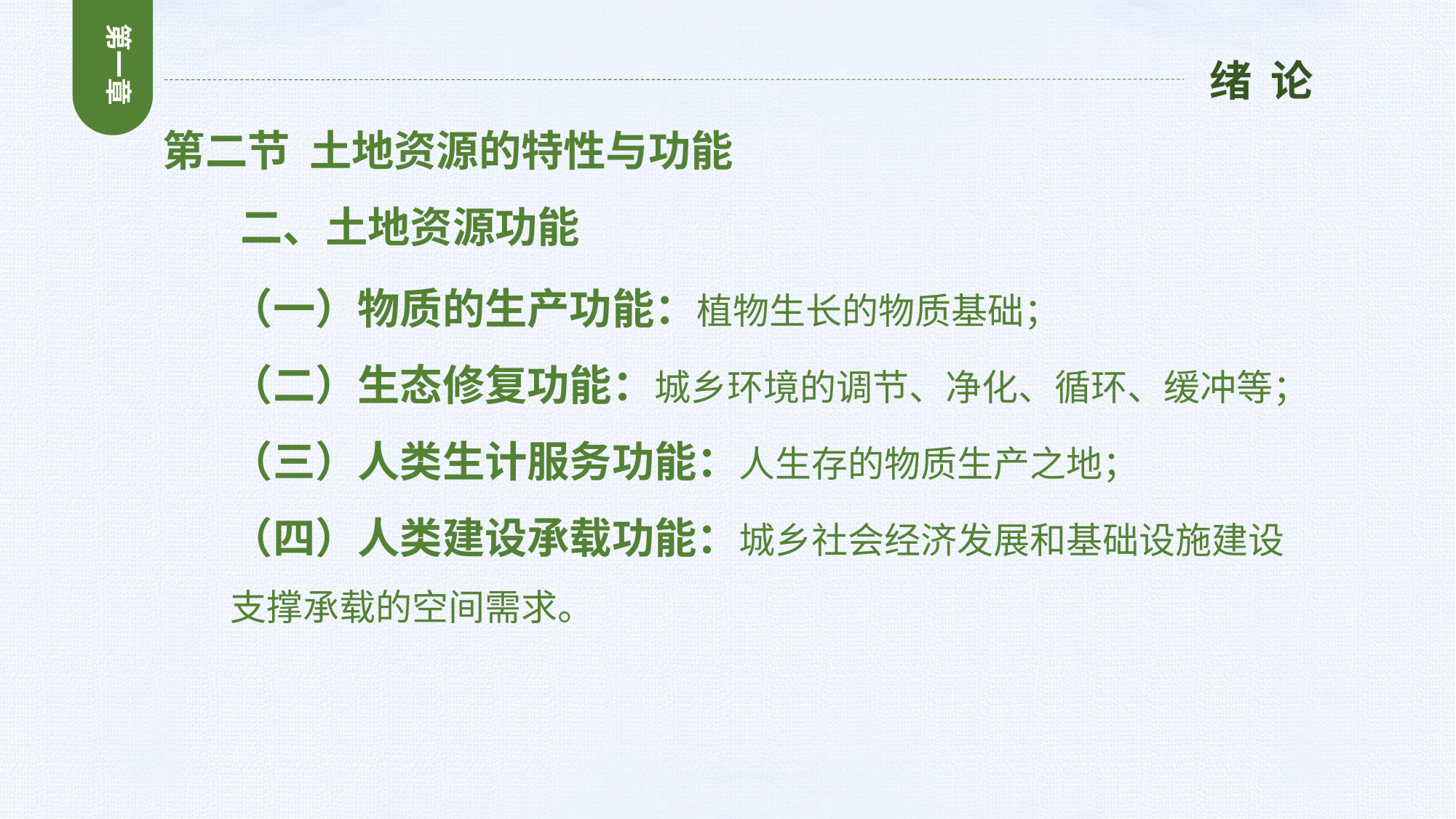

第一章
绪  论
第二节  土地资源的特性与功能
       二、土地资源功能

（一）物质的生产功能：植物生长的物质基础；
（二）生态修复功能：城乡环境的调节、净化、循环、缓冲等；
（三）人类生计服务功能：人生存的物质生产之地；
（四）人类建设承载功能：城乡社会经济发展和基础设施建设支撑承载的空间需求。